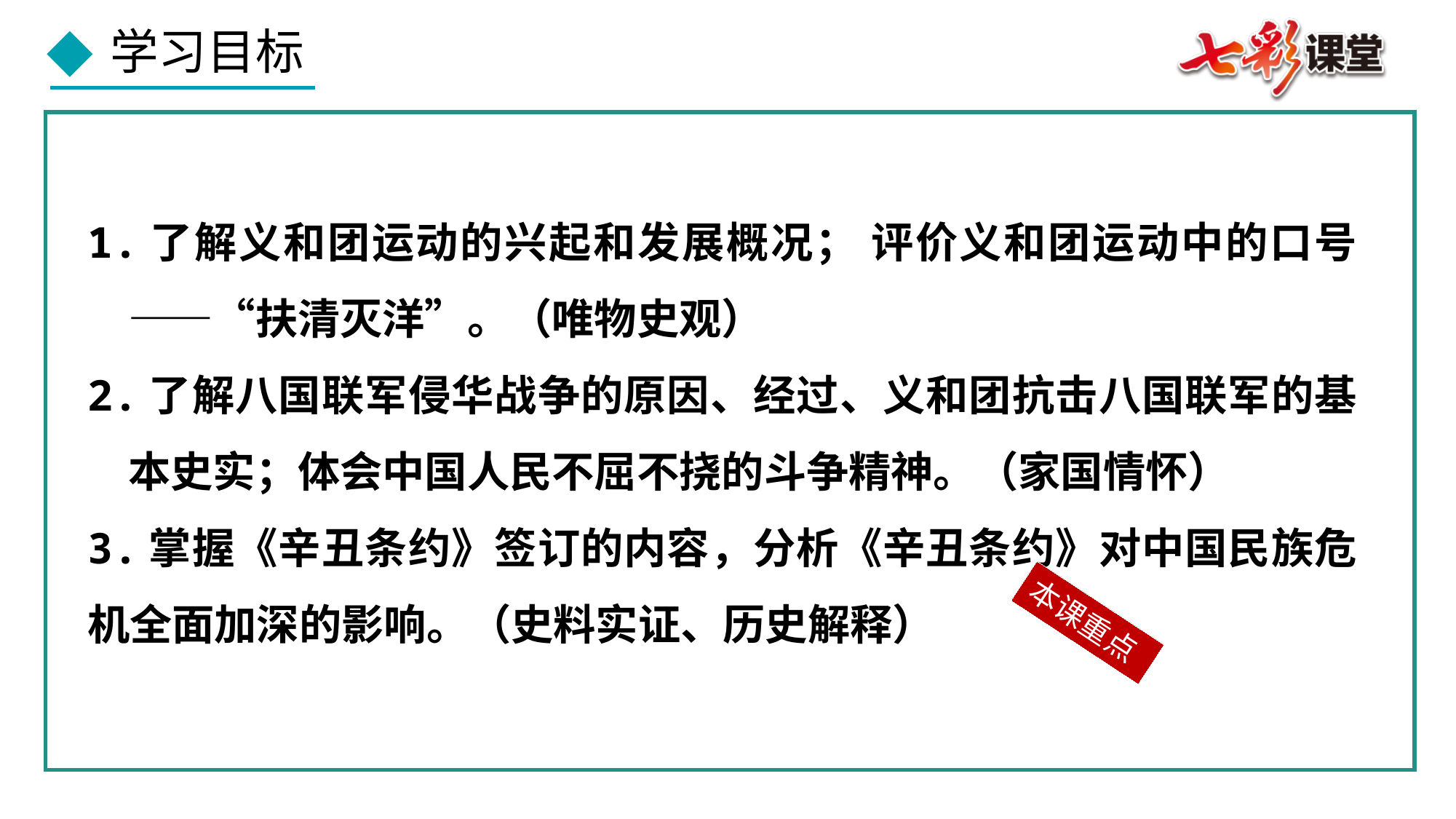

1.了解义和团运动的兴起和发展概况； 评价义和团运动中的口号——“扶清灭洋”。（唯物史观）
2.了解八国联军侵华战争的原因、经过、义和团抗击八国联军的基本史实；体会中国人民不屈不挠的斗争精神。（家国情怀）
3.掌握《辛丑条约》签订的内容，分析《辛丑条约》对中国民族危机全面加深的影响。（史料实证、历史解释）
本课重点